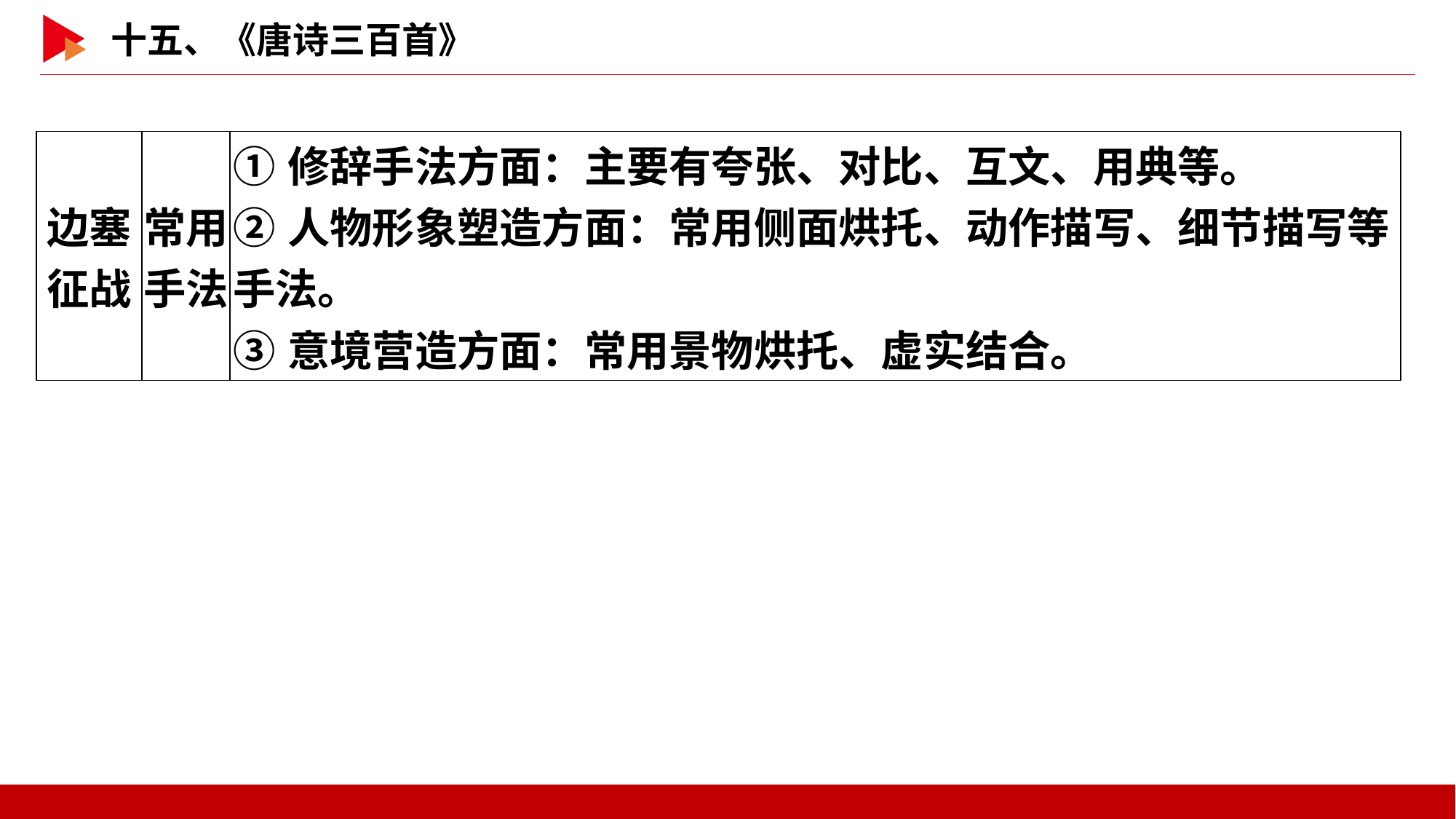

| 边塞 征战 | 常用 手法 | ①修辞手法方面：主要有夸张、对比、互文、用典等。 ②人物形象塑造方面：常用侧面烘托、动作描写、细节描写等手法。 ③意境营造方面：常用景物烘托、虚实结合。 |
| --- | --- | --- |